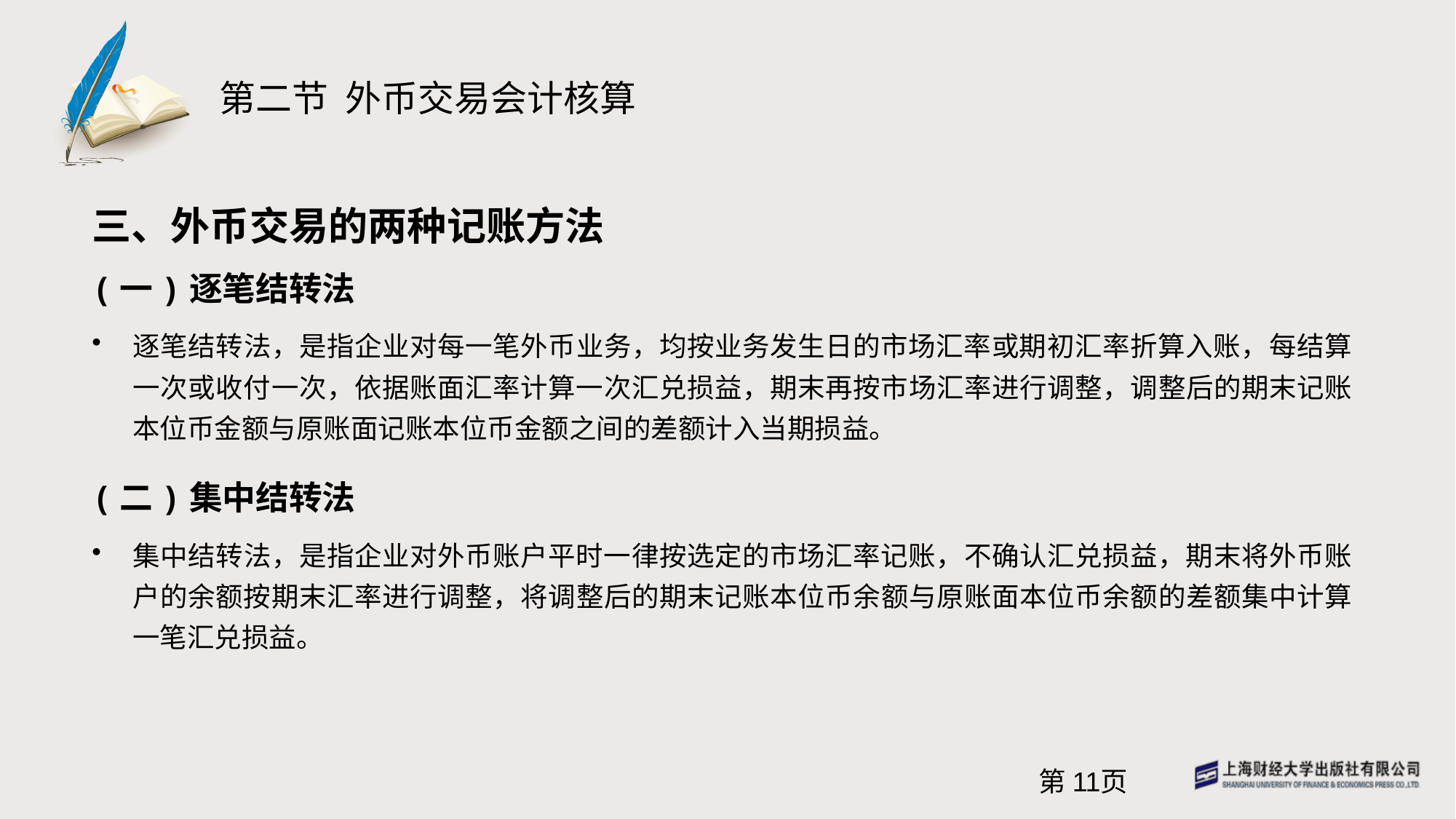

# 第二节  外币交易会计核算
三、外币交易的两种记账方法
(一)逐笔结转法
逐笔结转法，是指企业对每一笔外币业务，均按业务发生日的市场汇率或期初汇率折算入账，每结算一次或收付一次，依据账面汇率计算一次汇兑损益，期末再按市场汇率进行调整，调整后的期末记账本位币金额与原账面记账本位币金额之间的差额计入当期损益。
(二)集中结转法
集中结转法，是指企业对外币账户平时一律按选定的市场汇率记账，不确认汇兑损益，期末将外币账户的余额按期末汇率进行调整，将调整后的期末记账本位币余额与原账面本位币余额的差额集中计算一笔汇兑损益。

11